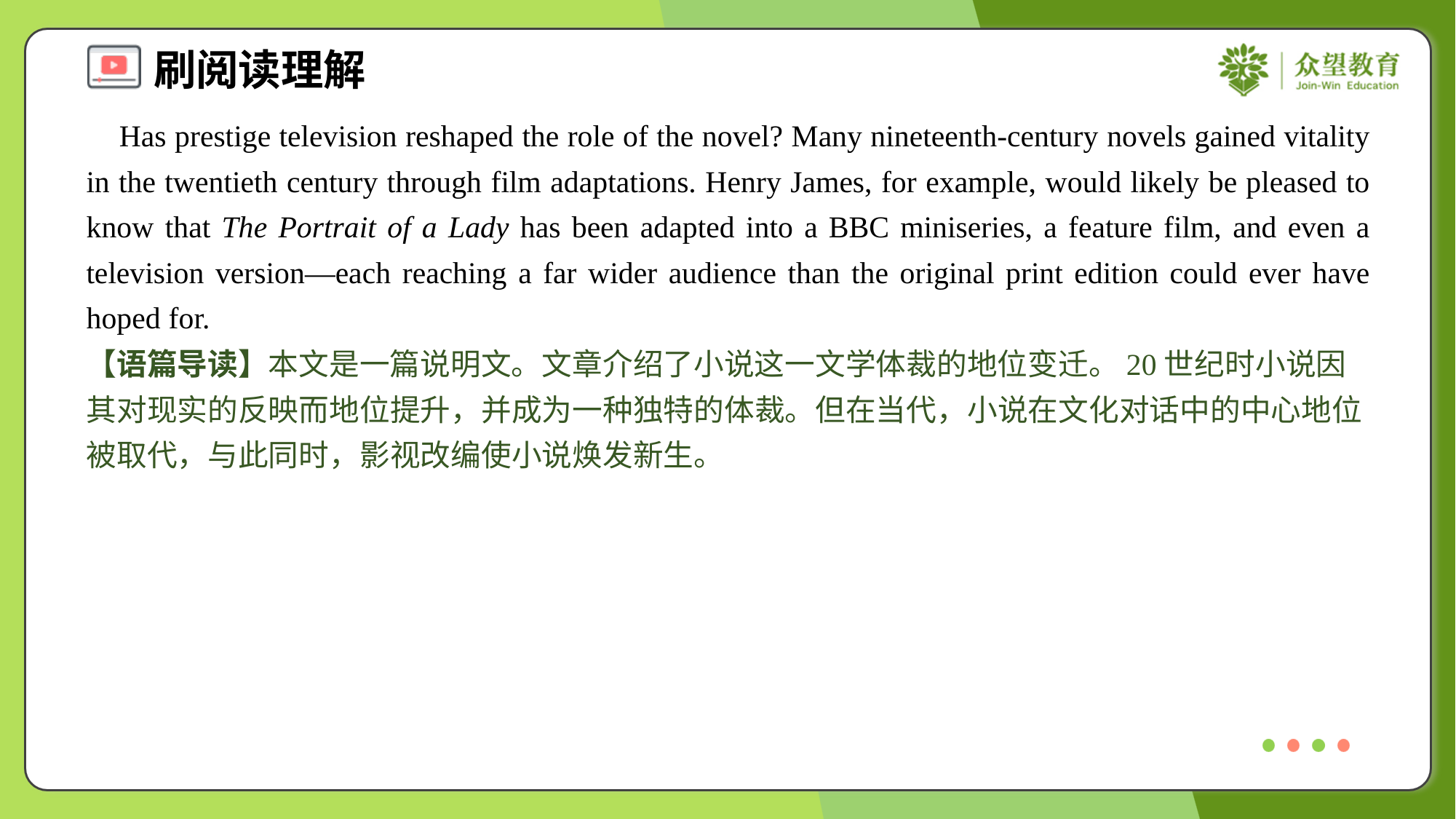

Has prestige television reshaped the role of the novel? Many nineteenth-century novels gained vitality in the twentieth century through film adaptations. Henry James, for example, would likely be pleased to know that The Portrait of a Lady has been adapted into a BBC miniseries, a feature film, and even a television version—each reaching a far wider audience than the original print edition could ever have hoped for.
【语篇导读】本文是一篇说明文。文章介绍了小说这一文学体裁的地位变迁。20世纪时小说因其对现实的反映而地位提升，并成为一种独特的体裁。但在当代，小说在文化对话中的中心地位被取代，与此同时，影视改编使小说焕发新生。